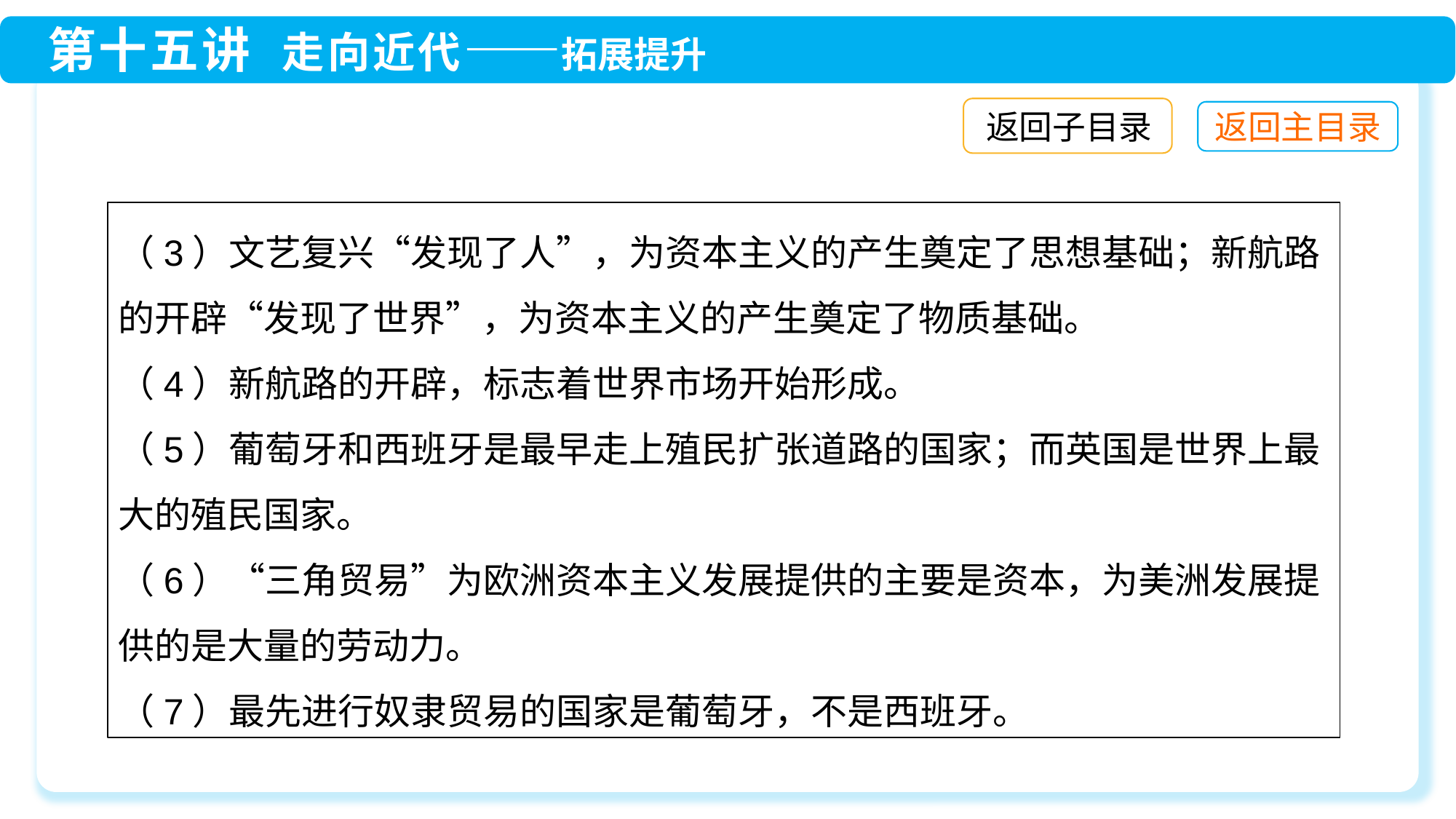

返回子目录
（3）文艺复兴“发现了人”，为资本主义的产生奠定了思想基础；新航路的开辟“发现了世界”，为资本主义的产生奠定了物质基础。
（4）新航路的开辟，标志着世界市场开始形成。
（5）葡萄牙和西班牙是最早走上殖民扩张道路的国家；而英国是世界上最大的殖民国家。
（6）“三角贸易”为欧洲资本主义发展提供的主要是资本，为美洲发展提供的是大量的劳动力。
（7）最先进行奴隶贸易的国家是葡萄牙，不是西班牙。